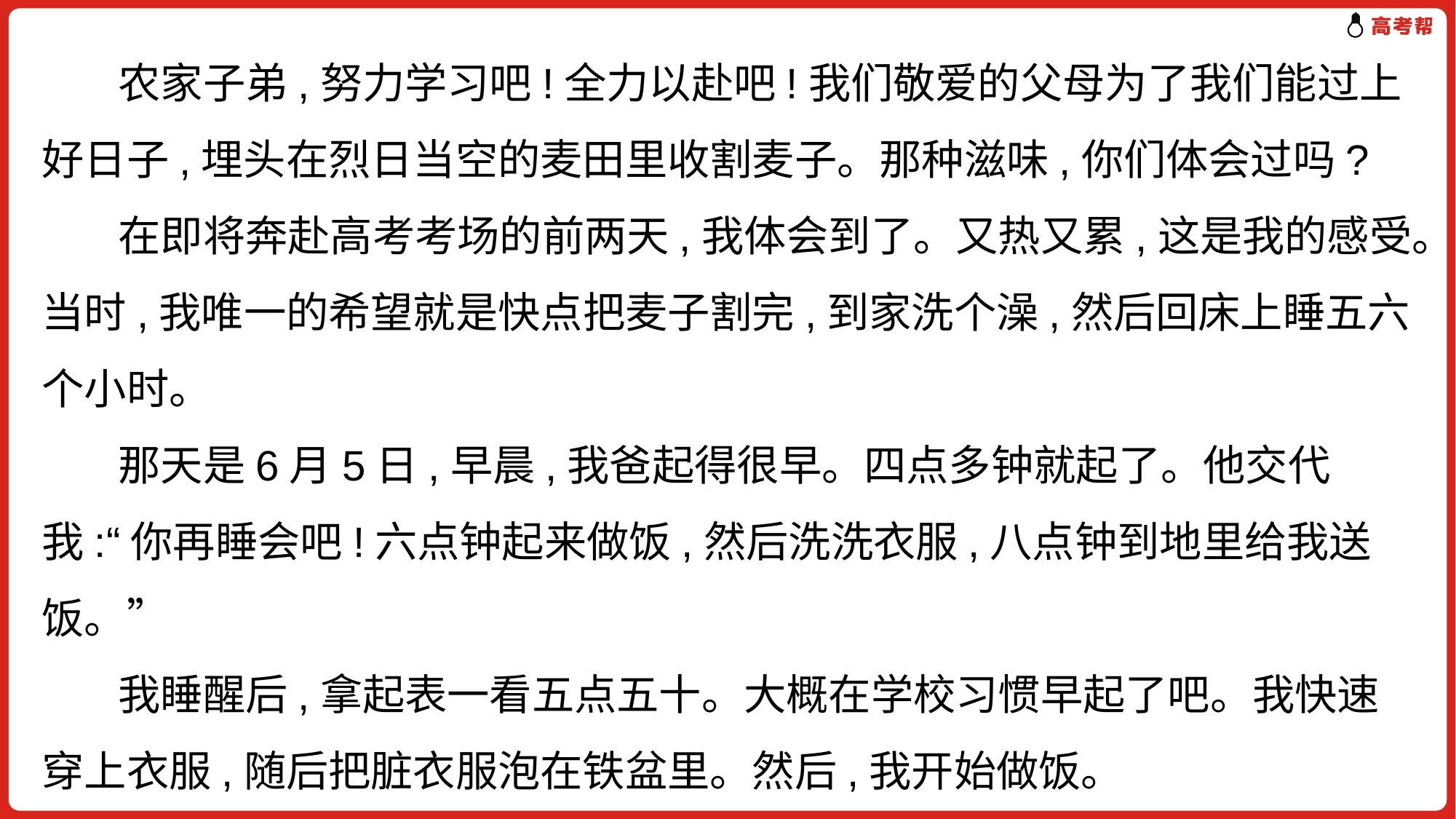

农家子弟,努力学习吧!全力以赴吧!我们敬爱的父母为了我们能过上好日子,埋头在烈日当空的麦田里收割麦子。那种滋味,你们体会过吗?
       在即将奔赴高考考场的前两天,我体会到了。又热又累,这是我的感受。当时,我唯一的希望就是快点把麦子割完,到家洗个澡,然后回床上睡五六个小时。
       那天是6月5日,早晨,我爸起得很早。四点多钟就起了。他交代我:“你再睡会吧!六点钟起来做饭,然后洗洗衣服,八点钟到地里给我送饭。”
       我睡醒后,拿起表一看五点五十。大概在学校习惯早起了吧。我快速穿上衣服,随后把脏衣服泡在铁盆里。然后,我开始做饭。